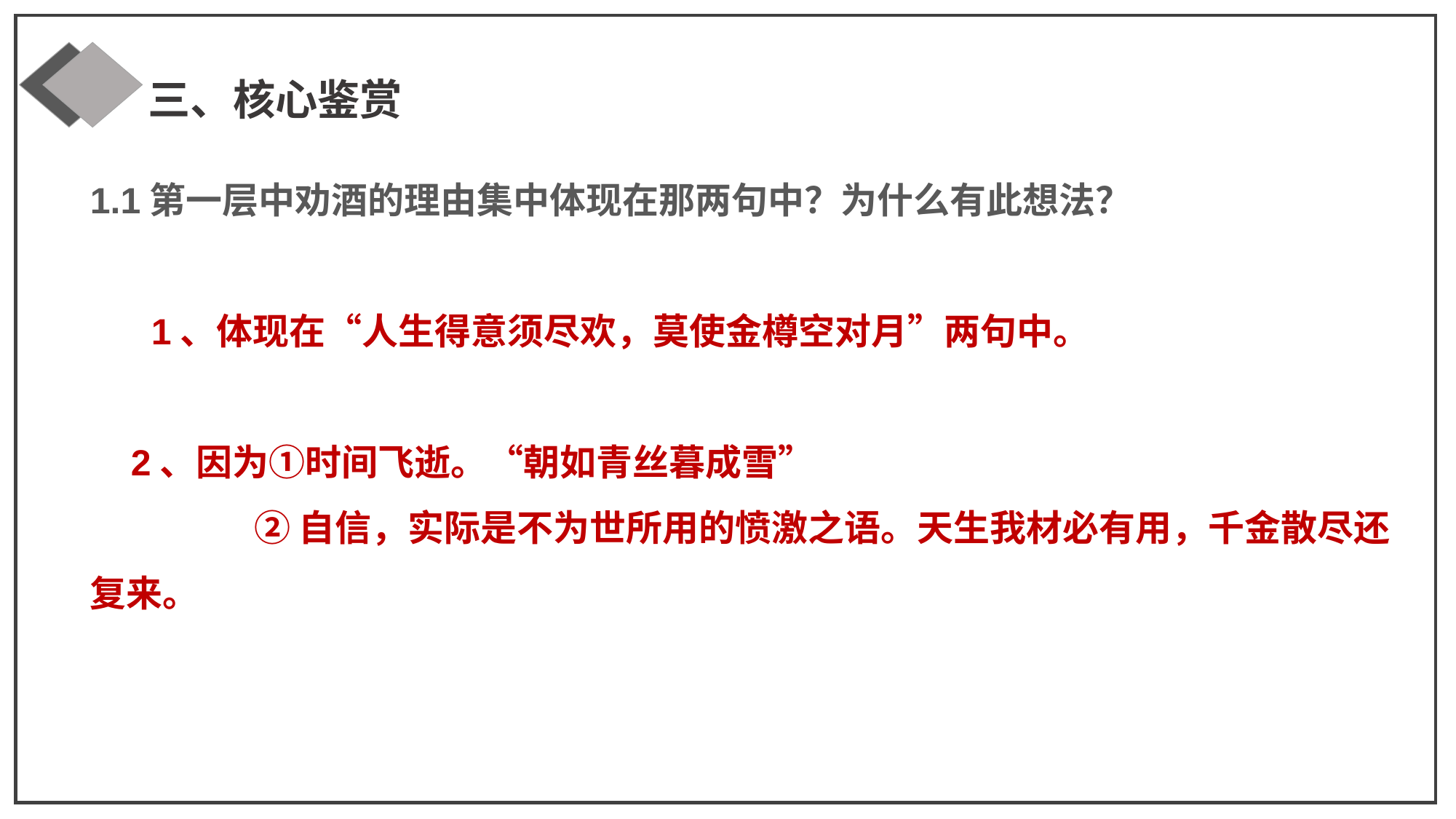

三、核心鉴赏
1.1第一层中劝酒的理由集中体现在那两句中？为什么有此想法？

      1、体现在“人生得意须尽欢，莫使金樽空对月”两句中。

    2、因为①时间飞逝。“朝如青丝暮成雪”
                    ②自信，实际是不为世所用的愤激之语。天生我材必有用，千金散尽还复来。